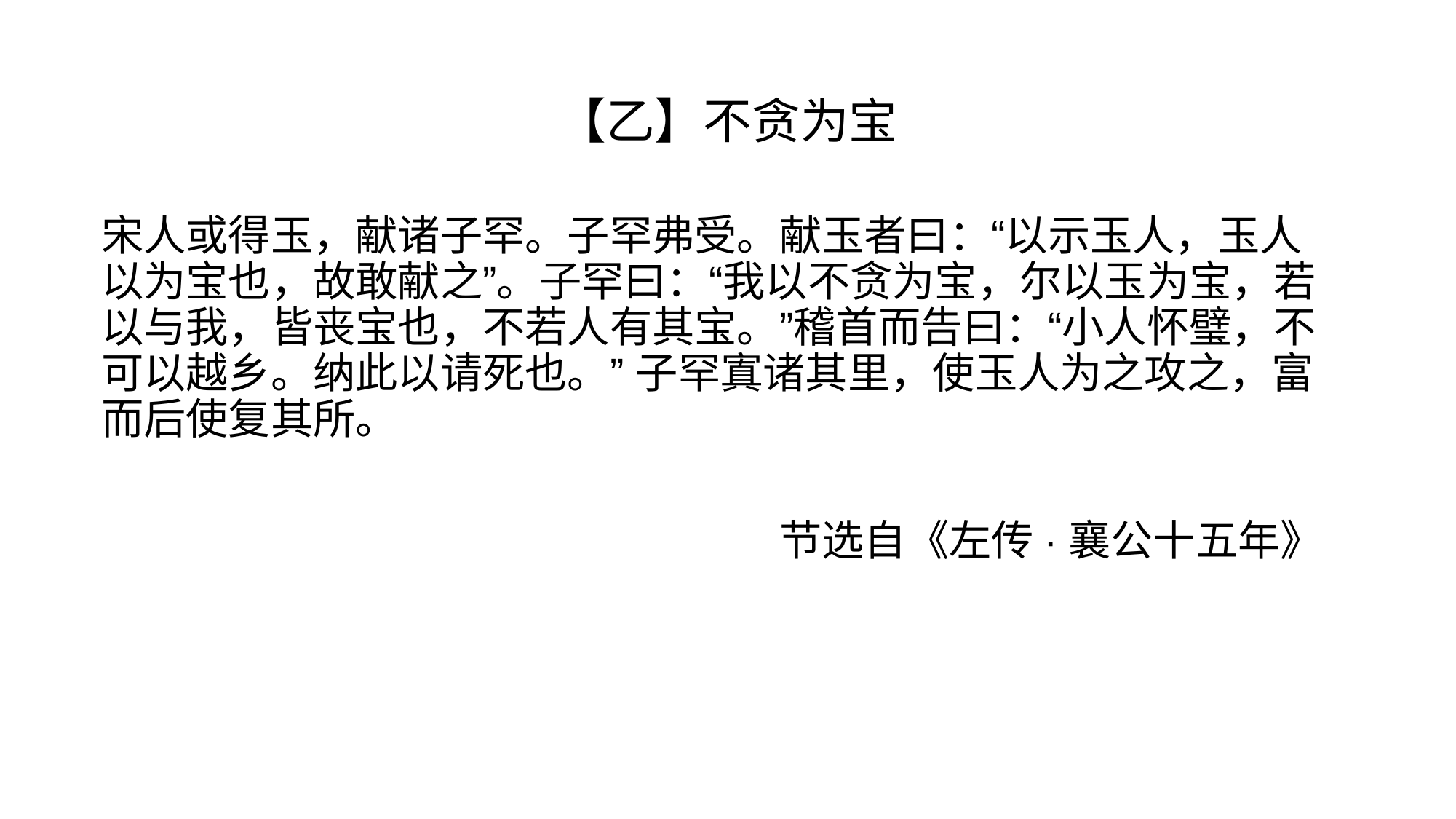

# 【乙】不贪为宝
宋人或得玉，献诸子罕。子罕弗受。献玉者曰：“以示玉人，玉人以为宝也，故敢献之”。子罕曰：“我以不贪为宝，尔以玉为宝，若以与我，皆丧宝也，不若人有其宝。”稽首而告曰：“小人怀璧，不可以越乡。纳此以请死也。” 子罕寘诸其里，使玉人为之攻之，富而后使复其所。

节选自《左传·襄公十五年》